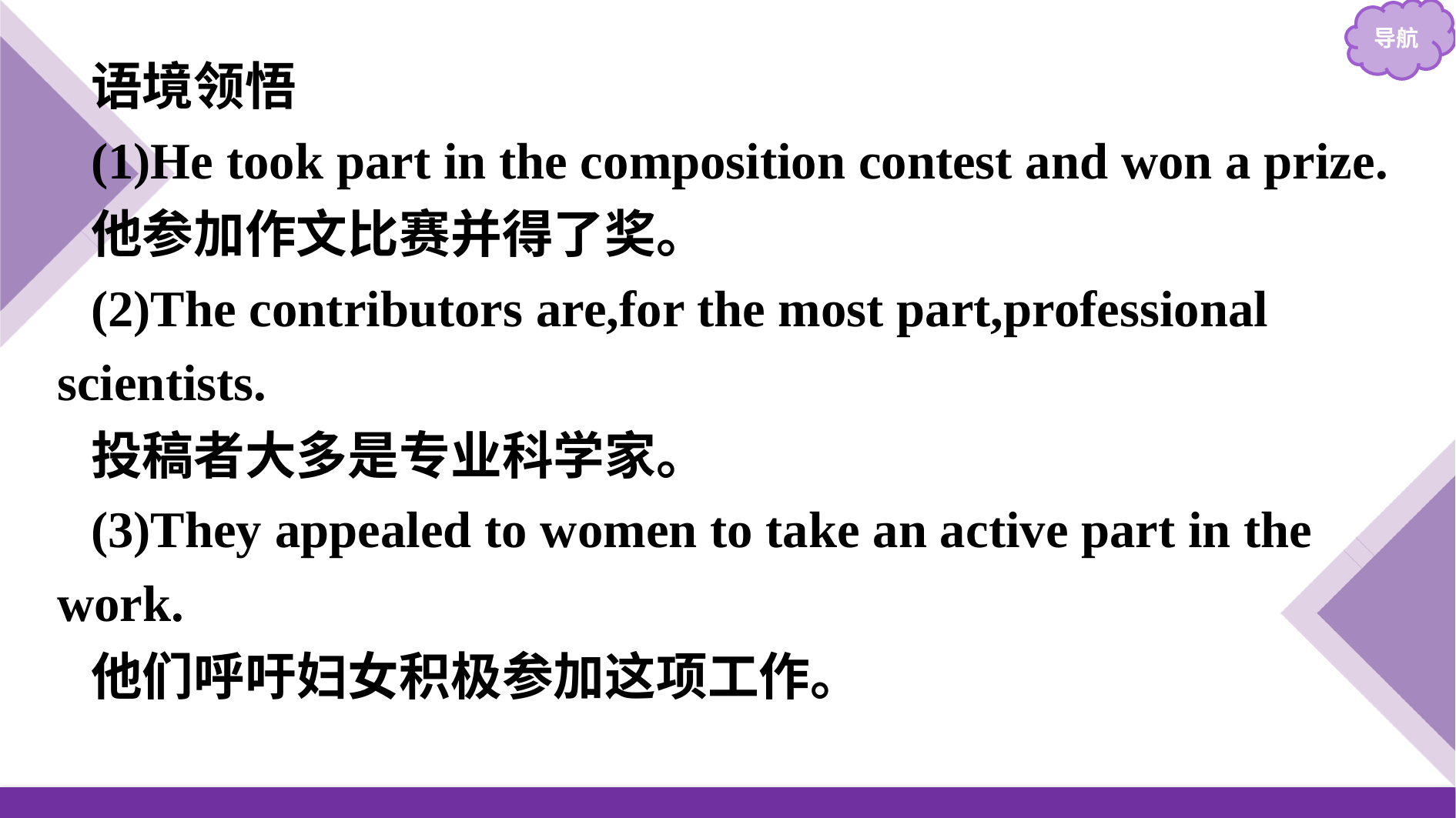

语境领悟
(1)He took part in the composition contest and won a prize.
他参加作文比赛并得了奖。
(2)The contributors are,for the most part,professional scientists.
投稿者大多是专业科学家。
(3)They appealed to women to take an active part in the work.
他们呼吁妇女积极参加这项工作。